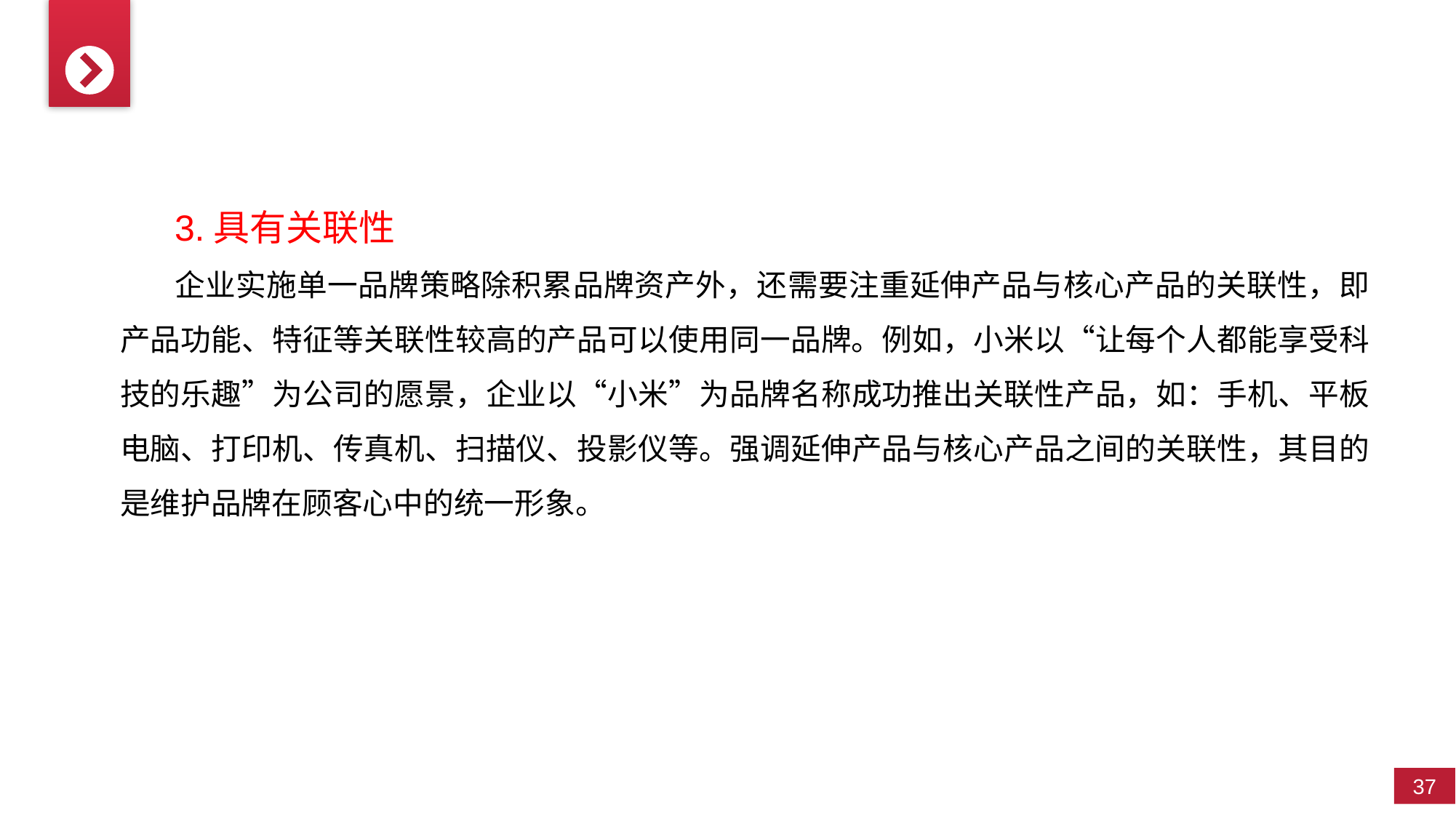

3.具有关联性
企业实施单一品牌策略除积累品牌资产外，还需要注重延伸产品与核心产品的关联性，即产品功能、特征等关联性较高的产品可以使用同一品牌。例如，小米以“让每个人都能享受科技的乐趣”为公司的愿景，企业以“小米”为品牌名称成功推出关联性产品，如：手机、平板电脑、打印机、传真机、扫描仪、投影仪等。强调延伸产品与核心产品之间的关联性，其目的是维护品牌在顾客心中的统一形象。